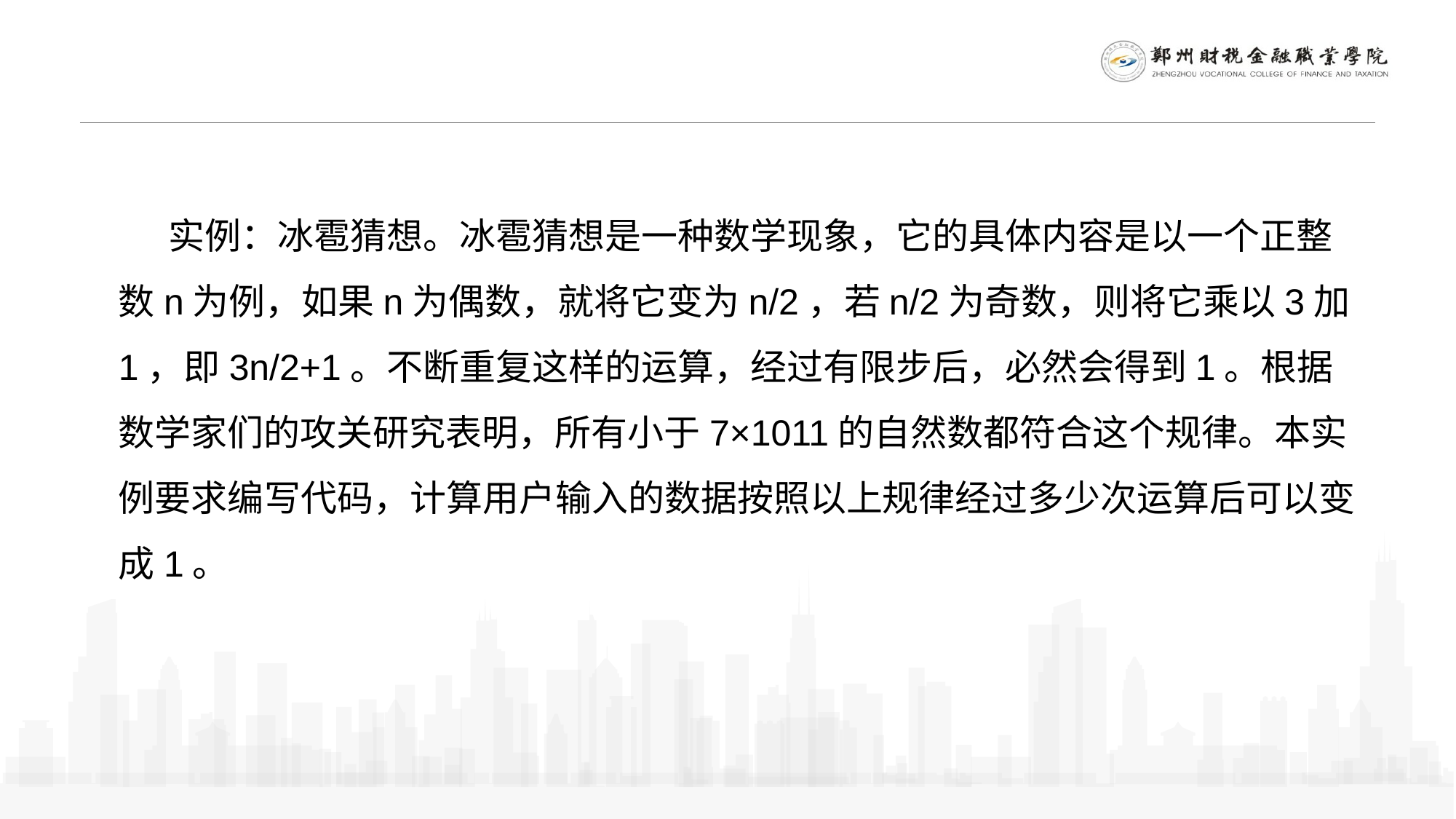

实例：冰雹猜想。冰雹猜想是一种数学现象，它的具体内容是以一个正整数n为例，如果n为偶数，就将它变为n/2，若n/2为奇数，则将它乘以3加1，即3n/2+1。不断重复这样的运算，经过有限步后，必然会得到1。根据数学家们的攻关研究表明，所有小于7×1011的自然数都符合这个规律。本实例要求编写代码，计算用户输入的数据按照以上规律经过多少次运算后可以变成1。